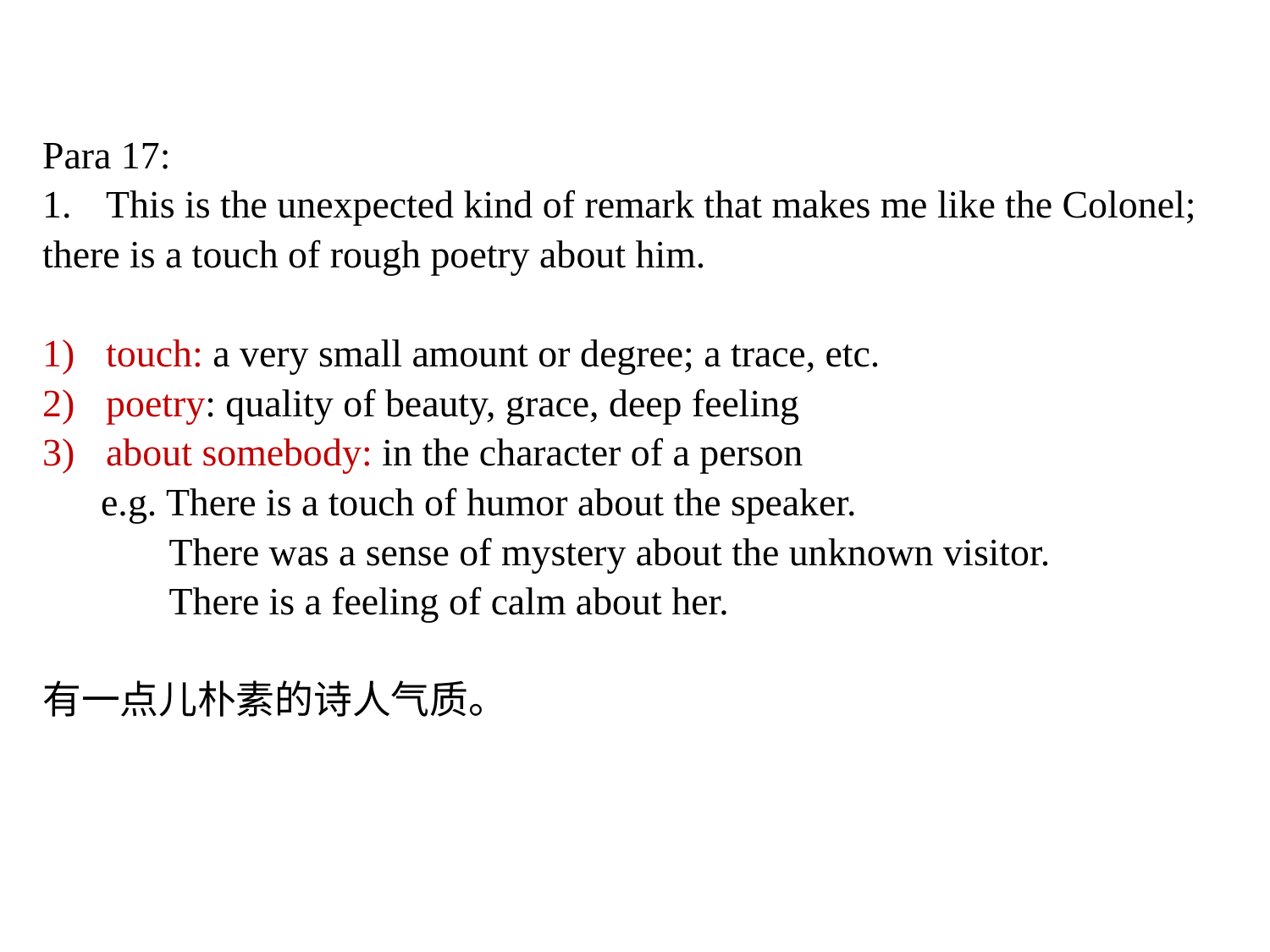

Para 17:
This is the unexpected kind of remark that makes me like the Colonel;
there is a touch of rough poetry about him.

touch: a very small amount or degree; a trace, etc.
poetry: quality of beauty, grace, deep feeling
about somebody: in the character of a person
      e.g. There is a touch of humor about the speaker.
             There was a sense of mystery about the unknown visitor.
             There is a feeling of calm about her.

有一点儿朴素的诗人气质。